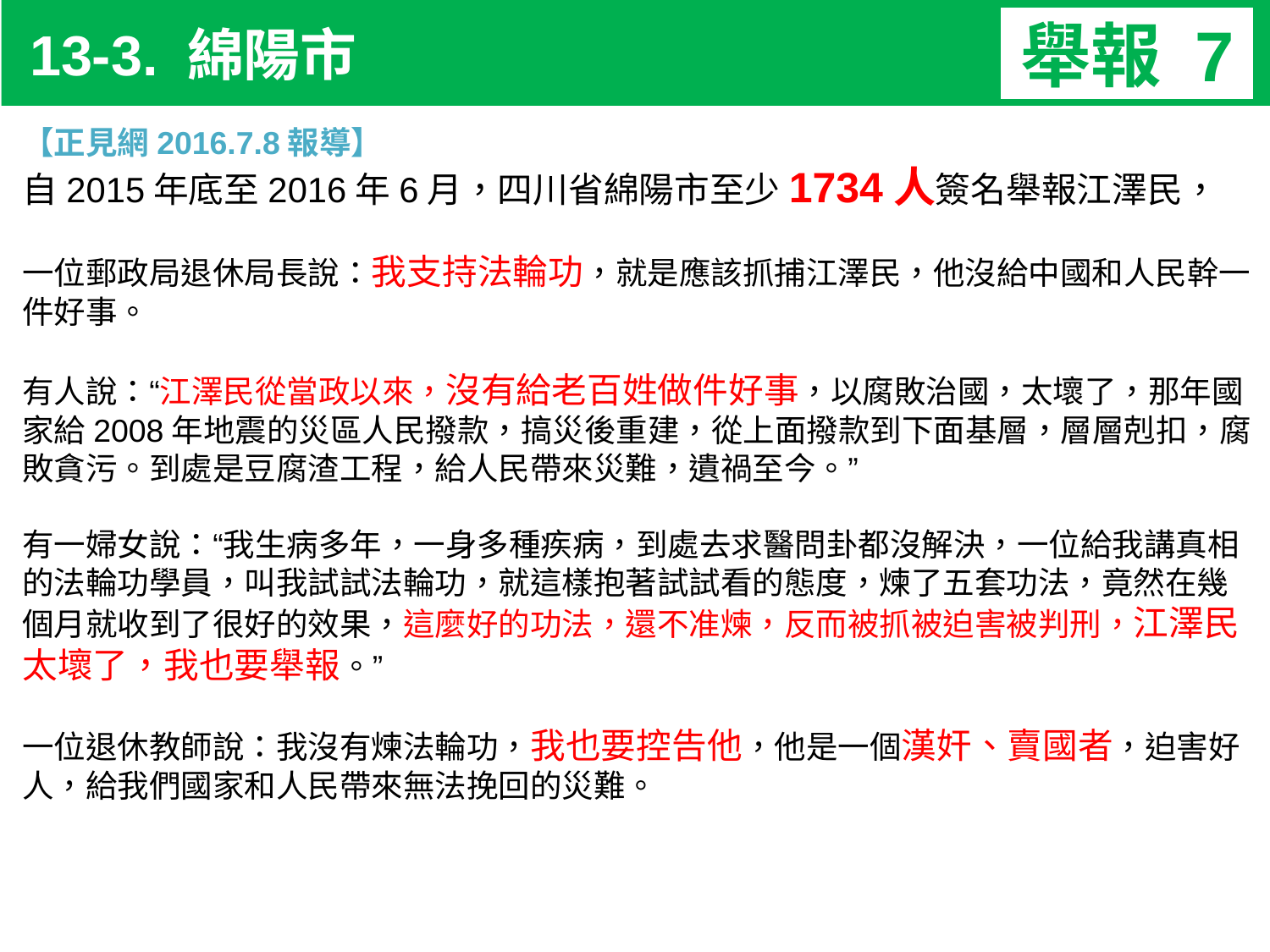

13-3. 綿陽市
舉報 7
11-3. XX市官員惡報實例
【正見網2016.7.8報導】
自2015年底至2016年6月，四川省綿陽市至少1734人簽名舉報江澤民，

一位郵政局退休局長說：我支持法輪功，就是應該抓捕江澤民，他沒給中國和人民幹一件好事。

有人說：“江澤民從當政以來，沒有給老百姓做件好事，以腐敗治國，太壞了，那年國家給2008年地震的災區人民撥款，搞災後重建，從上面撥款到下面基層，層層剋扣，腐敗貪污。到處是豆腐渣工程，給人民帶來災難，遺禍至今。”

有一婦女說：“我生病多年，一身多種疾病，到處去求醫問卦都沒解決，一位給我講真相的法輪功學員，叫我試試法輪功，就這樣抱著試試看的態度，煉了五套功法，竟然在幾個月就收到了很好的效果，這麼好的功法，還不准煉，反而被抓被迫害被判刑，江澤民太壞了，我也要舉報。”

一位退休教師說：我沒有煉法輪功，我也要控告他，他是一個漢奸、賣國者，迫害好人，給我們國家和人民帶來無法挽回的災難。